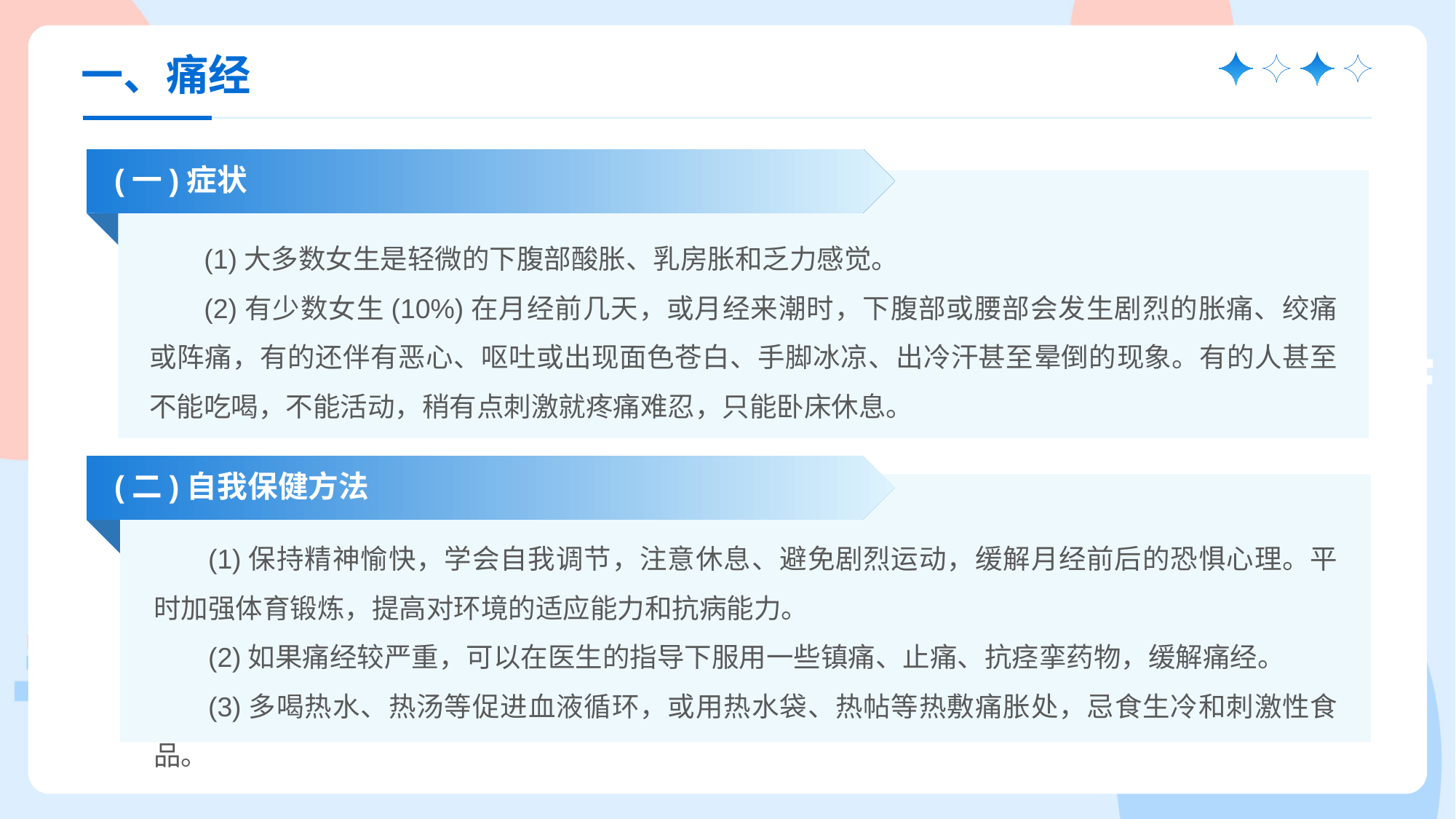

一、痛经
(一)症状

(1)大多数女生是轻微的下腹部酸胀、乳房胀和乏力感觉。
(2)有少数女生(10%)在月经前几天，或月经来潮时，下腹部或腰部会发生剧烈的胀痛、绞痛或阵痛，有的还伴有恶心、呕吐或出现面色苍白、手脚冰凉、出冷汗甚至晕倒的现象。有的人甚至不能吃喝，不能活动，稍有点刺激就疼痛难忍，只能卧床休息。
(二)自我保健方法

(1)保持精神愉快，学会自我调节，注意休息、避免剧烈运动，缓解月经前后的恐惧心理。平时加强体育锻炼，提高对环境的适应能力和抗病能力。
(2)如果痛经较严重，可以在医生的指导下服用一些镇痛、止痛、抗痉挛药物，缓解痛经。
(3)多喝热水、热汤等促进血液循环，或用热水袋、热帖等热敷痛胀处，忌食生冷和刺激性食品。